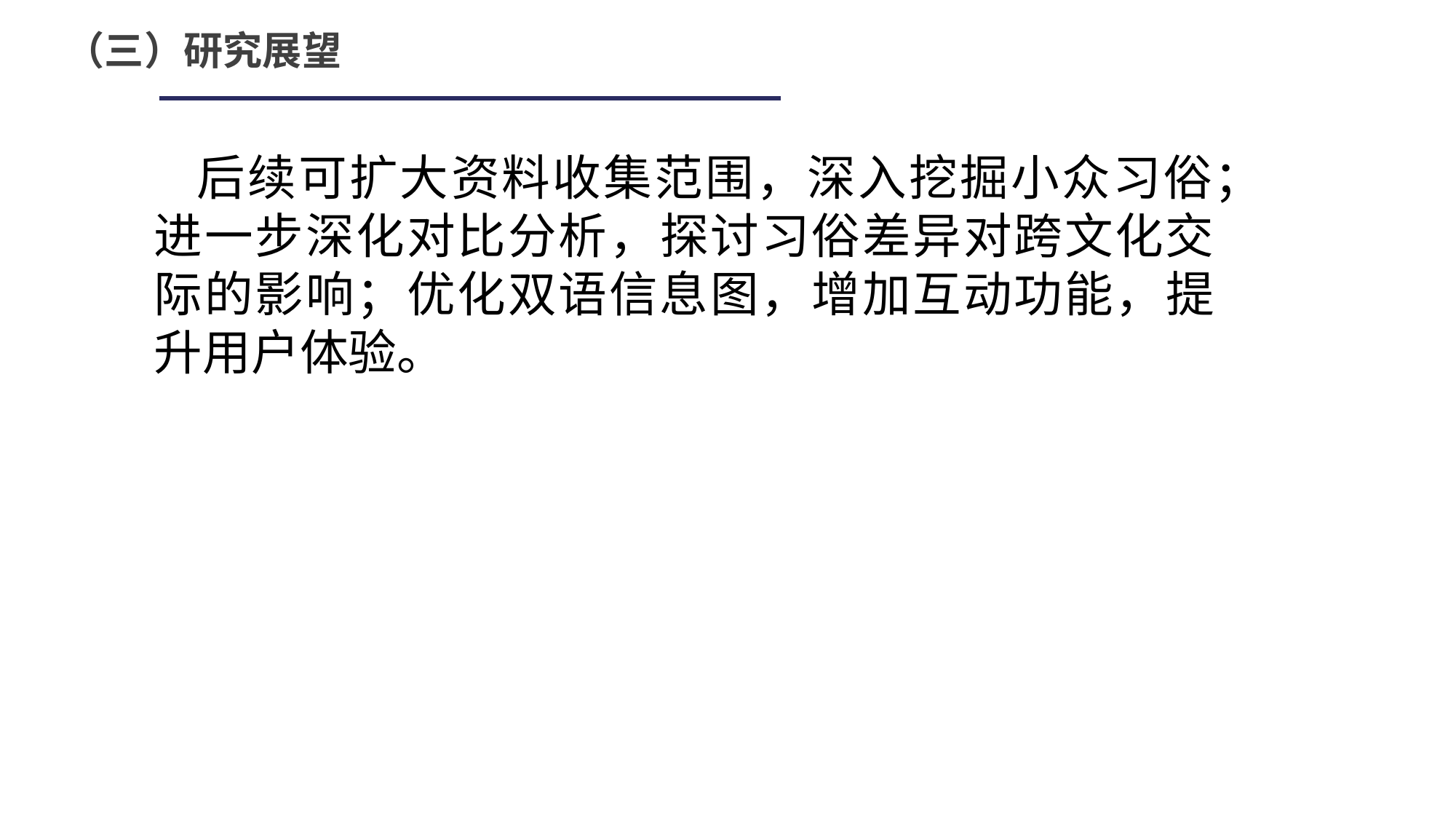

（三）研究展望

后续可扩大资料收集范围，深入挖掘小众习俗；进一步深化对比分析，探讨习俗差异对跨文化交际的影响；优化双语信息图，增加互动功能，提升用户体验。